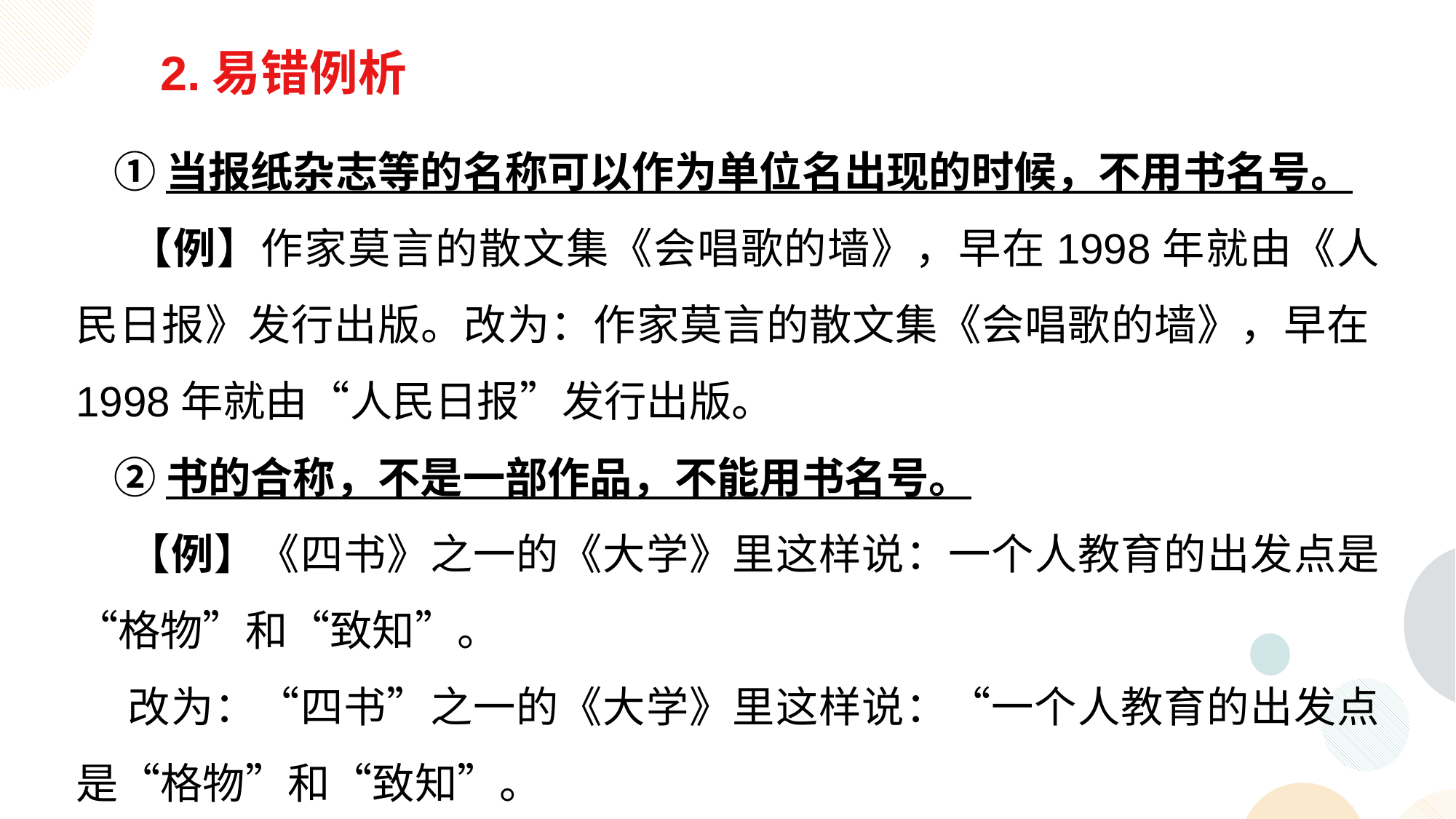

2.易错例析
    ①当报纸杂志等的名称可以作为单位名出现的时候，不用书名号。
    【例】作家莫言的散文集《会唱歌的墙》，早在1998年就由《人民日报》发行出版。改为：作家莫言的散文集《会唱歌的墙》，早在1998年就由“人民日报”发行出版。
    ②书的合称，不是一部作品，不能用书名号。
    【例】《四书》之一的《大学》里这样说：一个人教育的出发点是“格物”和“致知”。
    改为：“四书”之一的《大学》里这样说：“一个人教育的出发点是“格物”和“致知”。